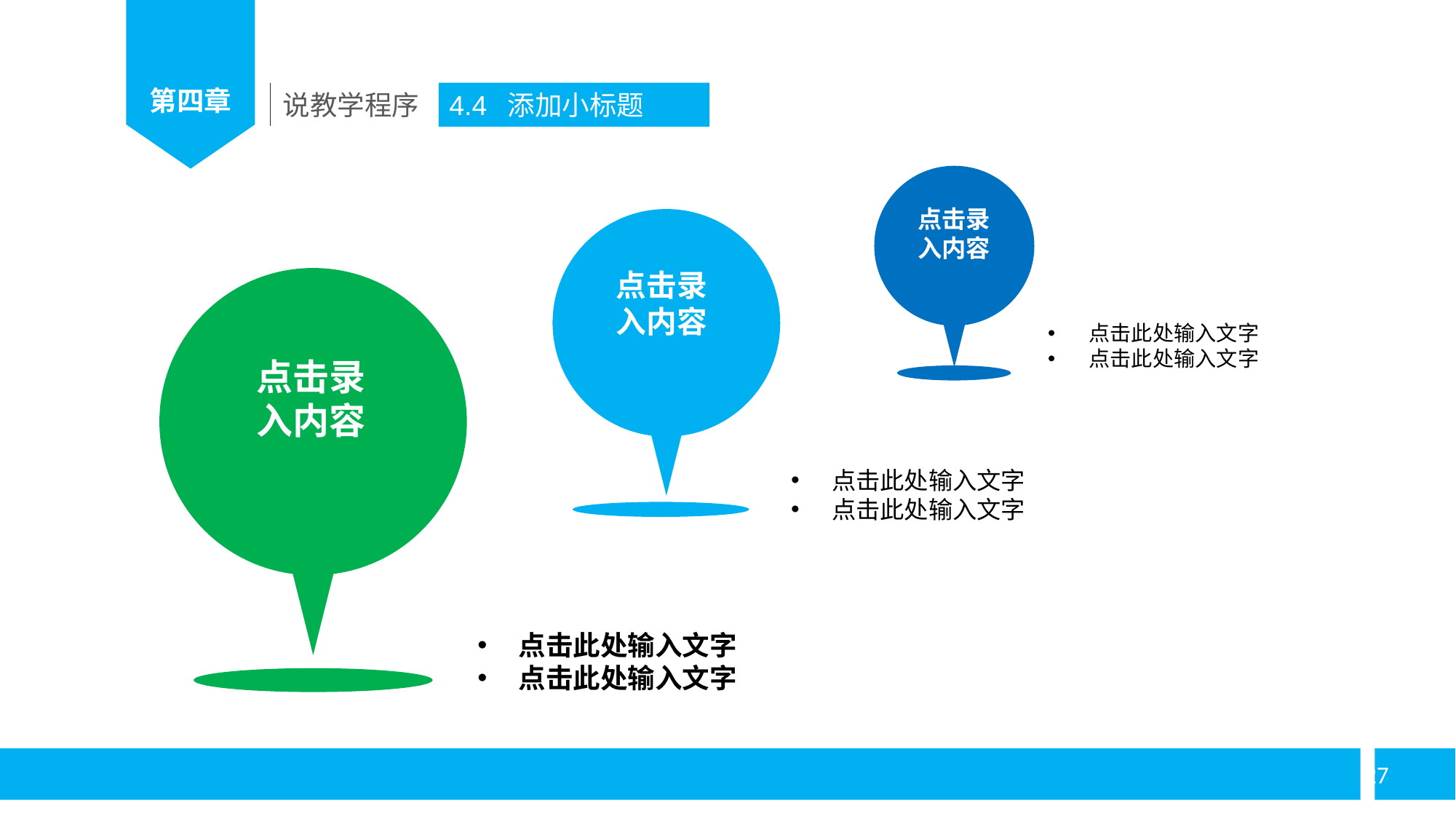

说教学程序
4.4  添加小标题

点击录
入内容

点击录
入内容

点击录
入内容

点击此处输入文字
点击此处输入文字
点击此处输入文字
点击此处输入文字
点击此处输入文字
点击此处输入文字